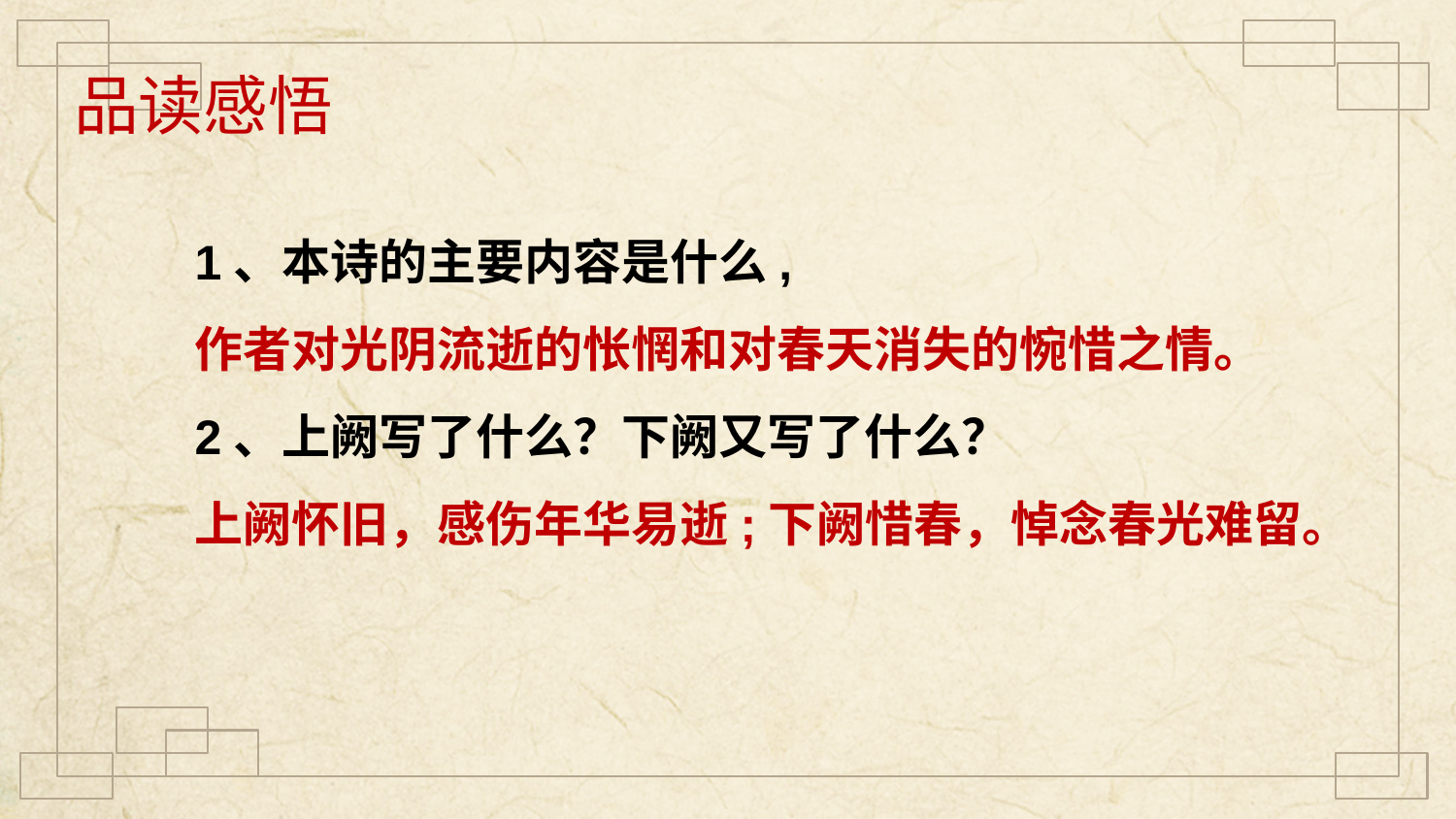

品读感悟
1、本诗的主要内容是什么,
作者对光阴流逝的怅惘和对春天消失的惋惜之情。
2、上阙写了什么？下阙又写了什么？
上阙怀旧，感伤年华易逝;下阙惜春，悼念春光难留。